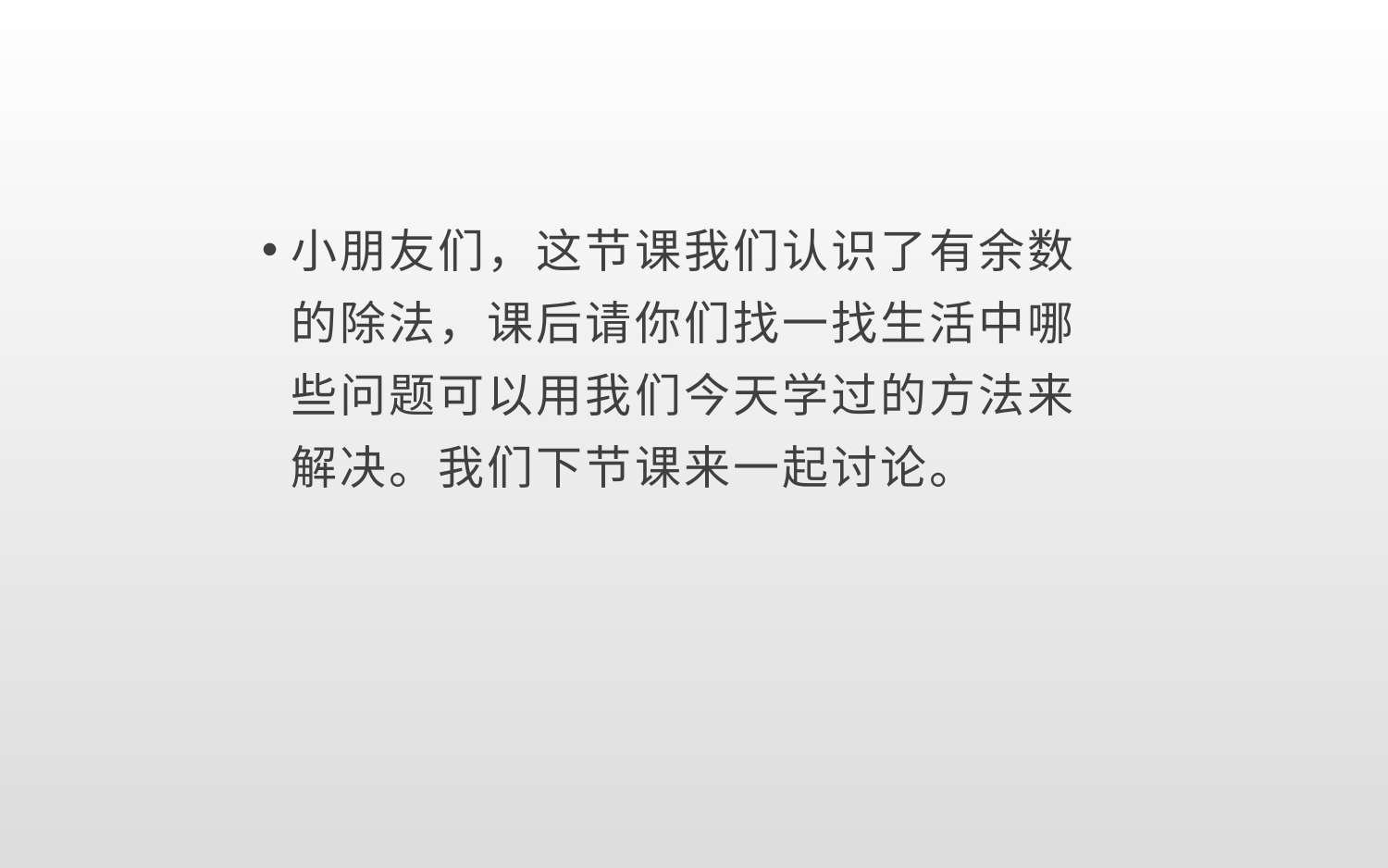

小朋友们，这节课我们认识了有余数的除法，课后请你们找一找生活中哪些问题可以用我们今天学过的方法来解决。我们下节课来一起讨论。